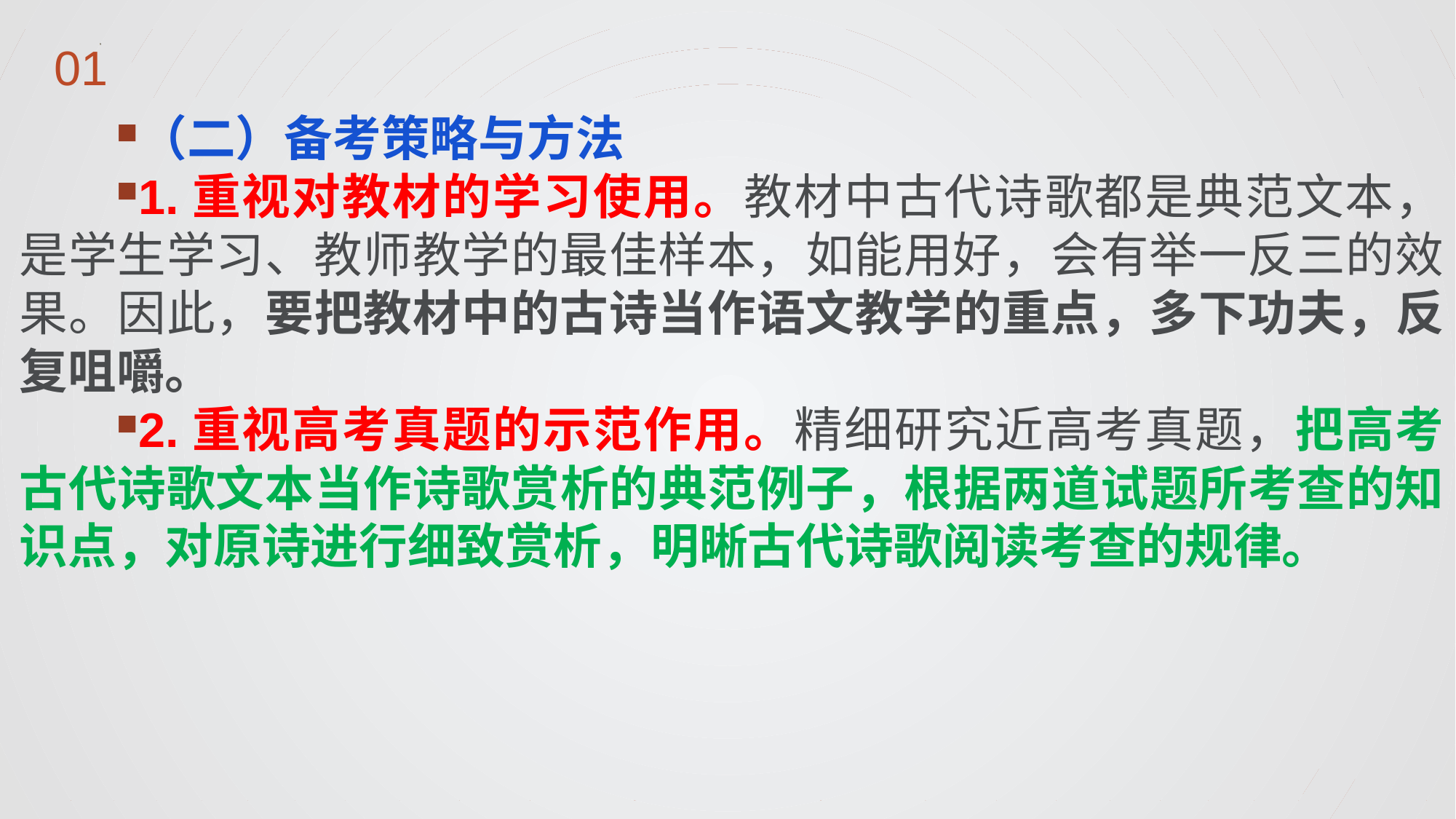

（二）备考策略与方法
1.重视对教材的学习使用。教材中古代诗歌都是典范文本，是学生学习、教师教学的最佳样本，如能用好，会有举一反三的效果。因此，要把教材中的古诗当作语文教学的重点，多下功夫，反复咀嚼。
2.重视高考真题的示范作用。精细研究近高考真题，把高考古代诗歌文本当作诗歌赏析的典范例子，根据两道试题所考查的知识点，对原诗进行细致赏析，明晰古代诗歌阅读考查的规律。